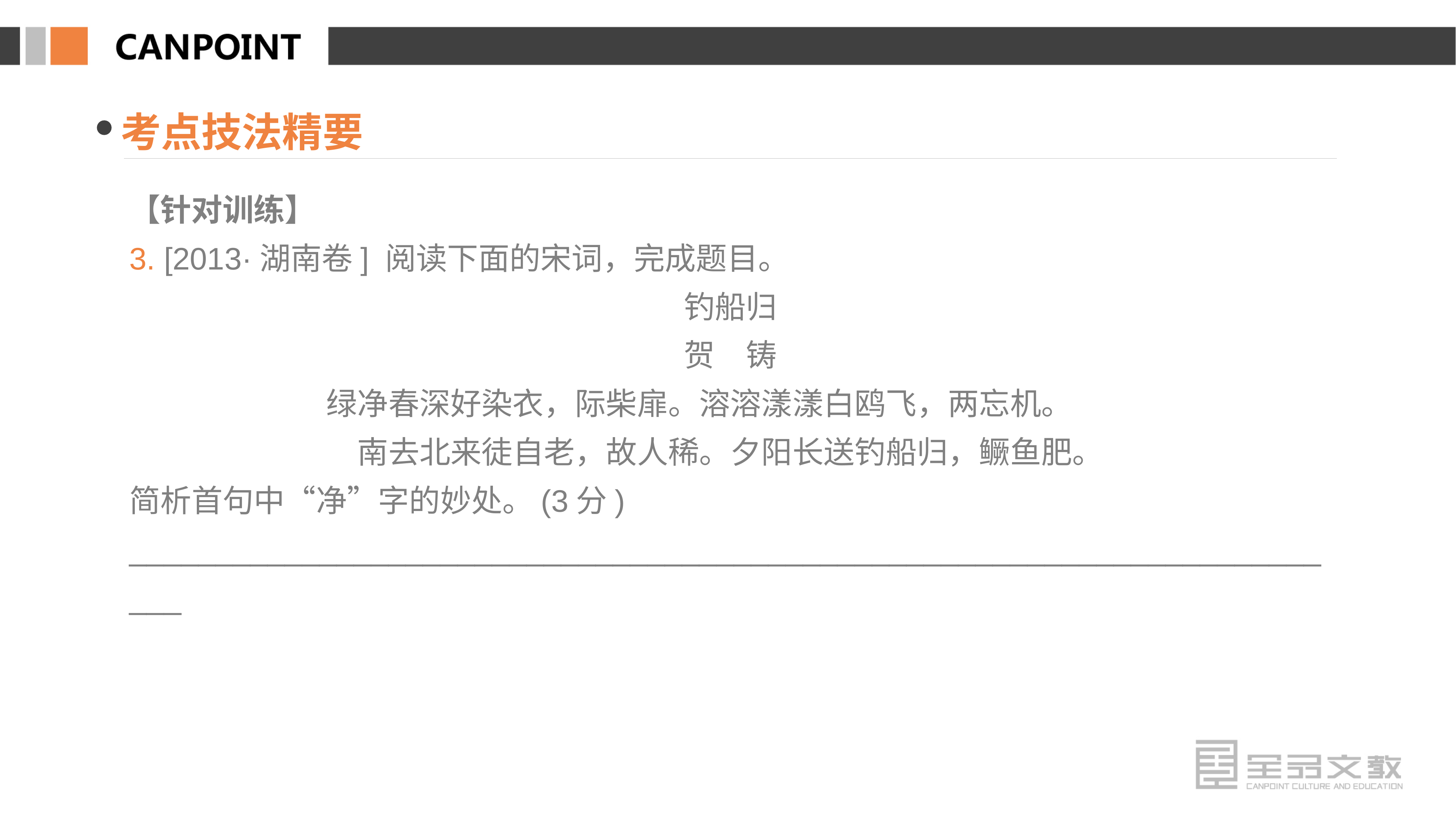

考点技法精要

【针对训练】
3. [2013·湖南卷] 阅读下面的宋词，完成题目。
钓船归
贺　铸
绿净春深好染衣，际柴扉。溶溶漾漾白鸥飞，两忘机。
南去北来徒自老，故人稀。夕阳长送钓船归，鳜鱼肥。
简析首句中“净”字的妙处。(3分)
________________________________________________________________________